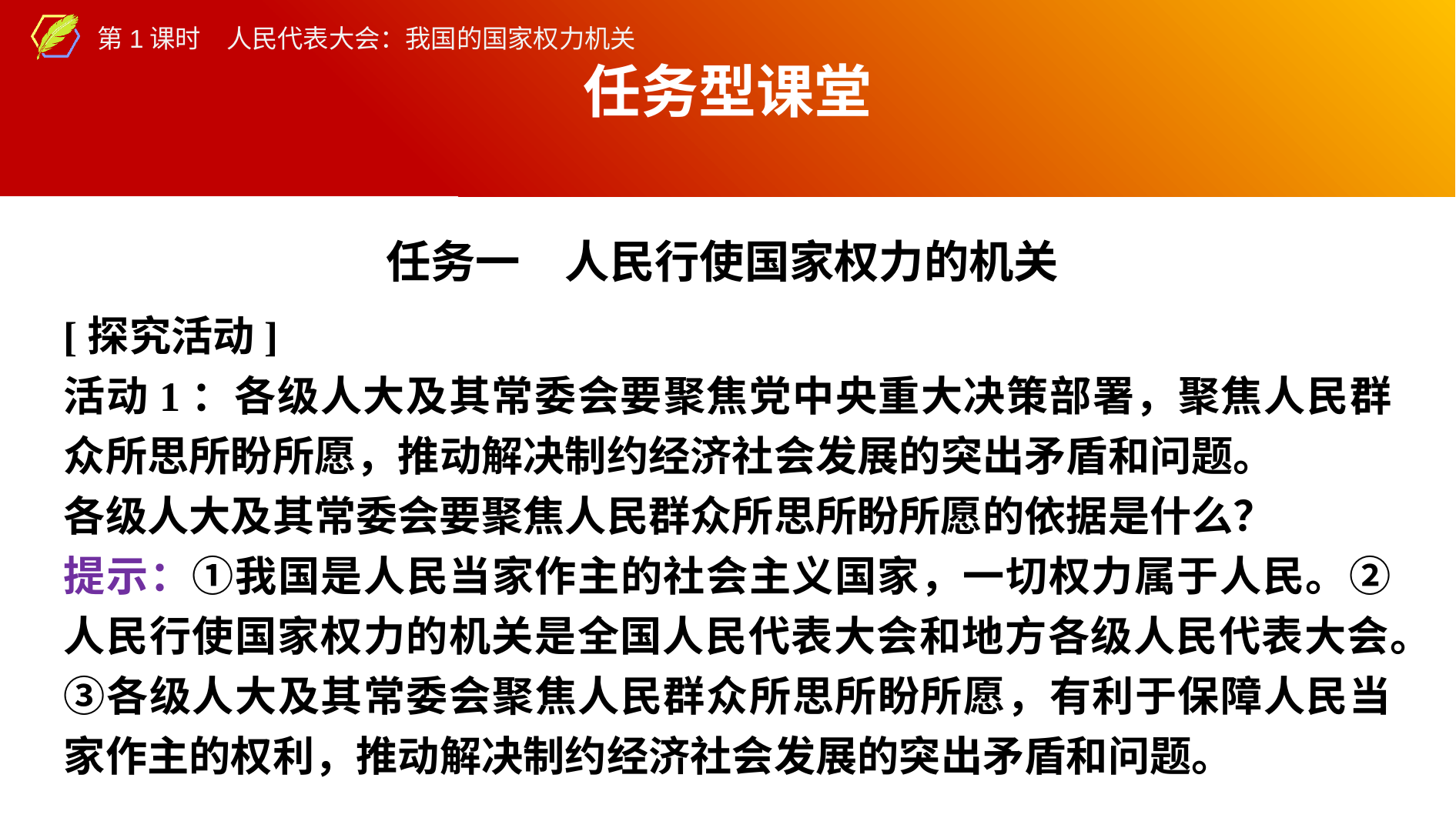

任务型课堂
任务一　人民行使国家权力的机关
[探究活动]
活动1：各级人大及其常委会要聚焦党中央重大决策部署，聚焦人民群众所思所盼所愿，推动解决制约经济社会发展的突出矛盾和问题。
各级人大及其常委会要聚焦人民群众所思所盼所愿的依据是什么？
提示：①我国是人民当家作主的社会主义国家，一切权力属于人民。②人民行使国家权力的机关是全国人民代表大会和地方各级人民代表大会。③各级人大及其常委会聚焦人民群众所思所盼所愿，有利于保障人民当家作主的权利，推动解决制约经济社会发展的突出矛盾和问题。